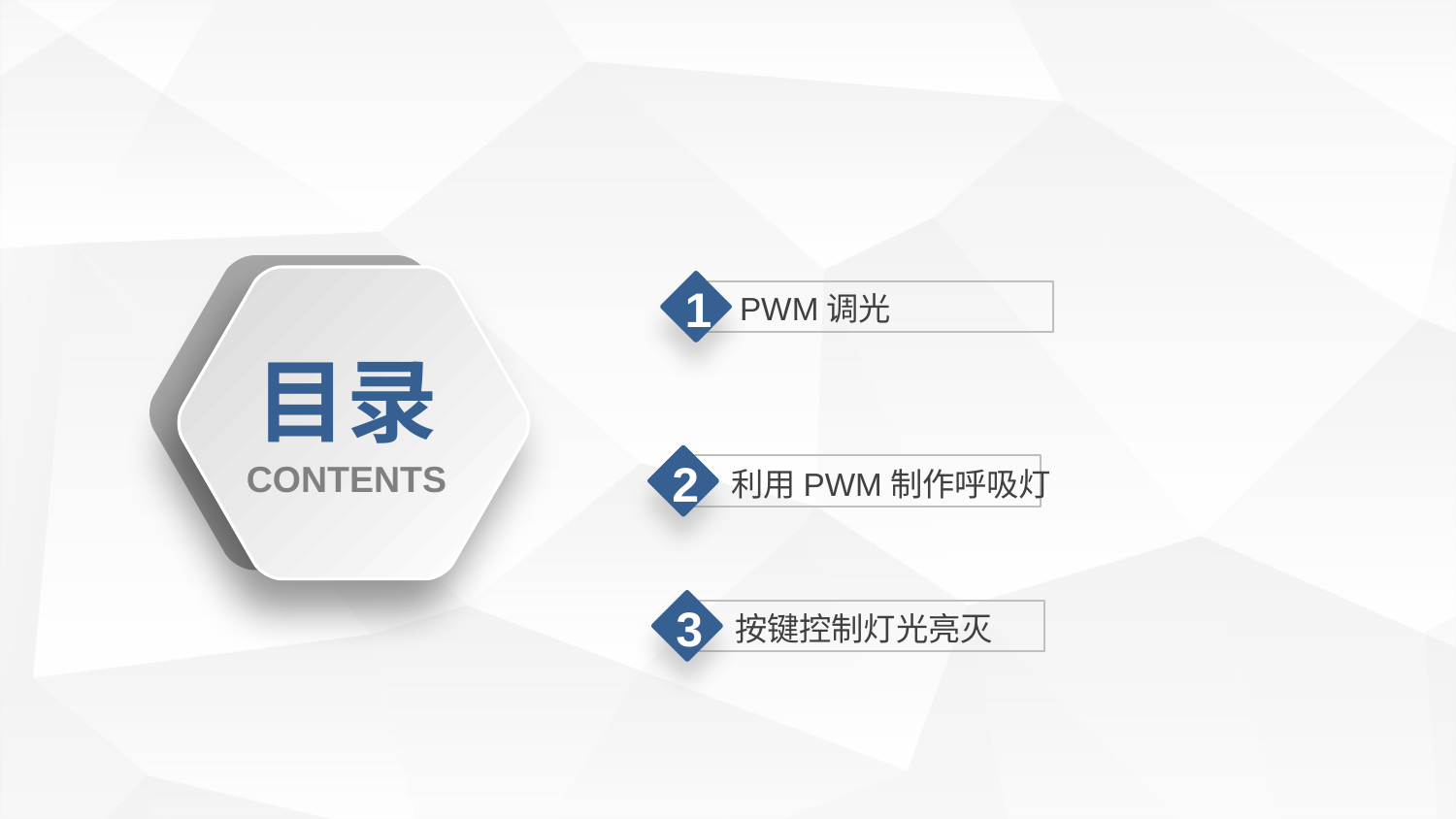

1

PWM调光
目录
CONTENTS
2

利用PWM制作呼吸灯
3

按键控制灯光亮灭